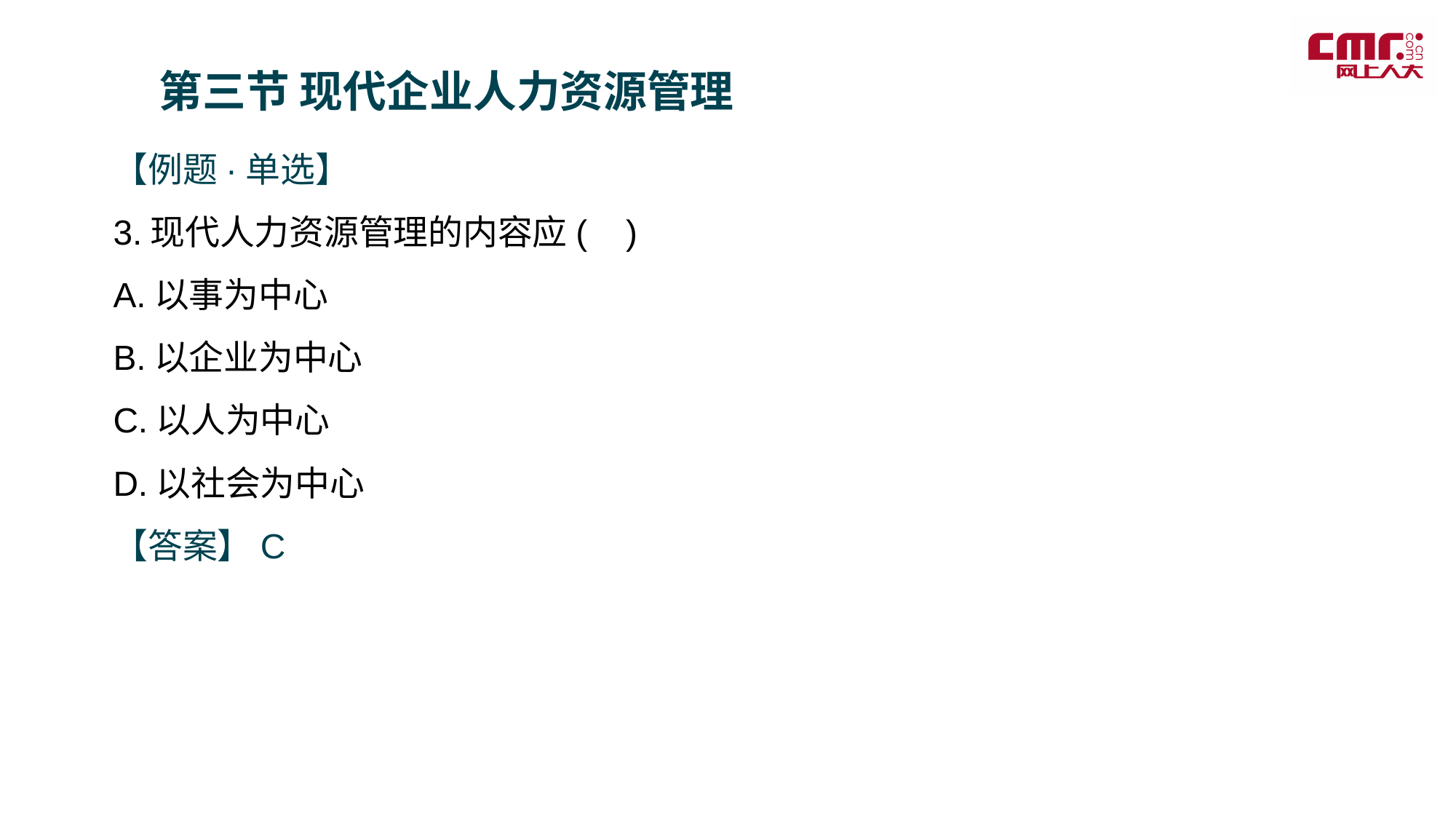

第三节 现代企业人力资源管理
【例题·单选】
3.现代人力资源管理的内容应(    )
A.以事为中心
B.以企业为中心
C.以人为中心
D.以社会为中心
【答案】C